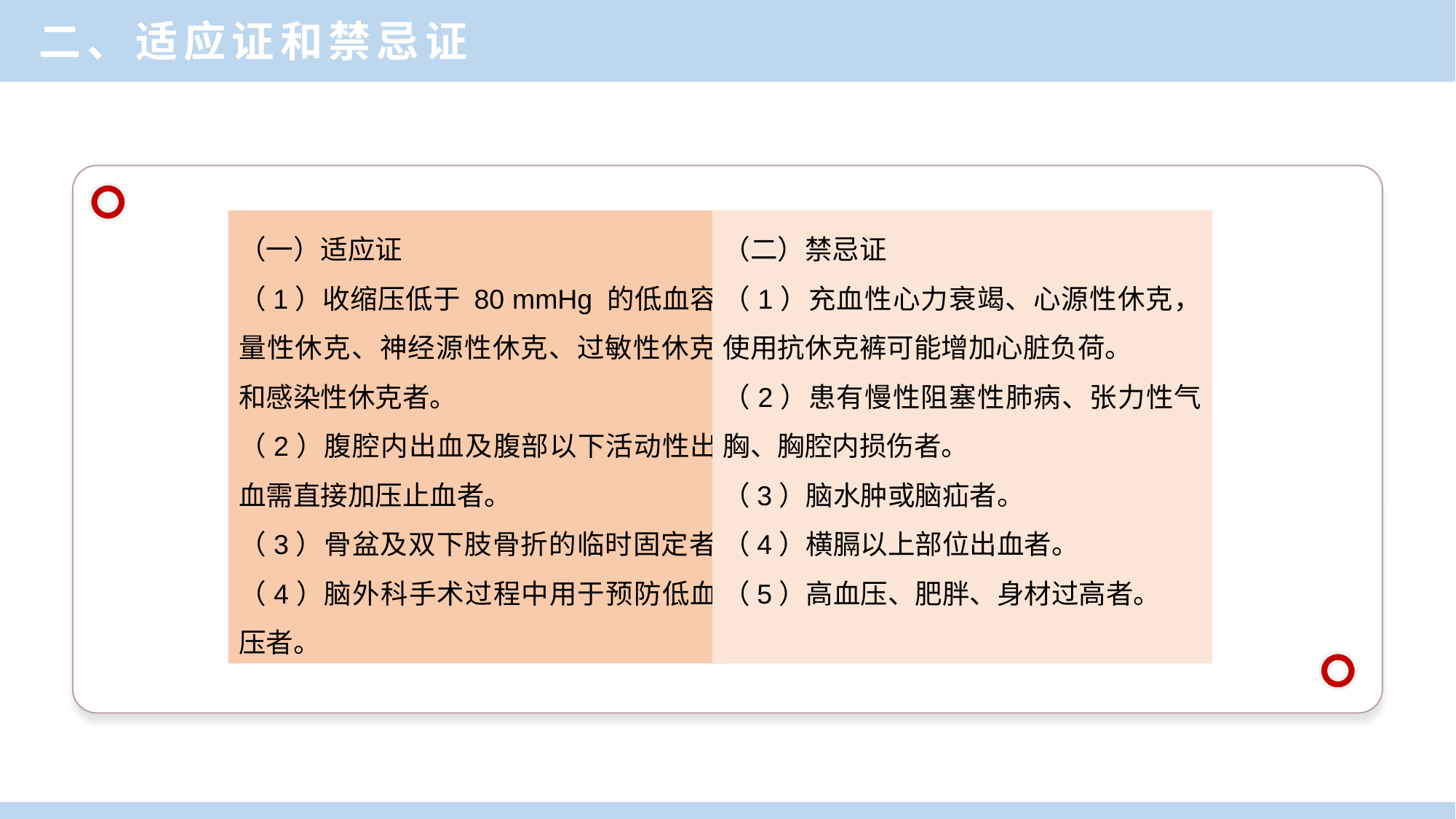

二、适应证和禁忌证

（一）适应证
（1）收缩压低于 80 mmHg 的低血容 量性休克、神经源性休克、过敏性休克和感染性休克者。
（2）腹腔内出血及腹部以下活动性出血需直接加压止血者。
（3）骨盆及双下肢骨折的临时固定者。
（4）脑外科手术过程中用于预防低血压者。
（二）禁忌证
（1）充血性心力衰竭、心源性休克，使用抗休克裤可能增加心脏负荷。
（2）患有慢性阻塞性肺病、张力性气胸、胸腔内损伤者。
（3）脑水肿或脑疝者。
（4）横膈以上部位出血者。
（5）高血压、肥胖、身材过高者。